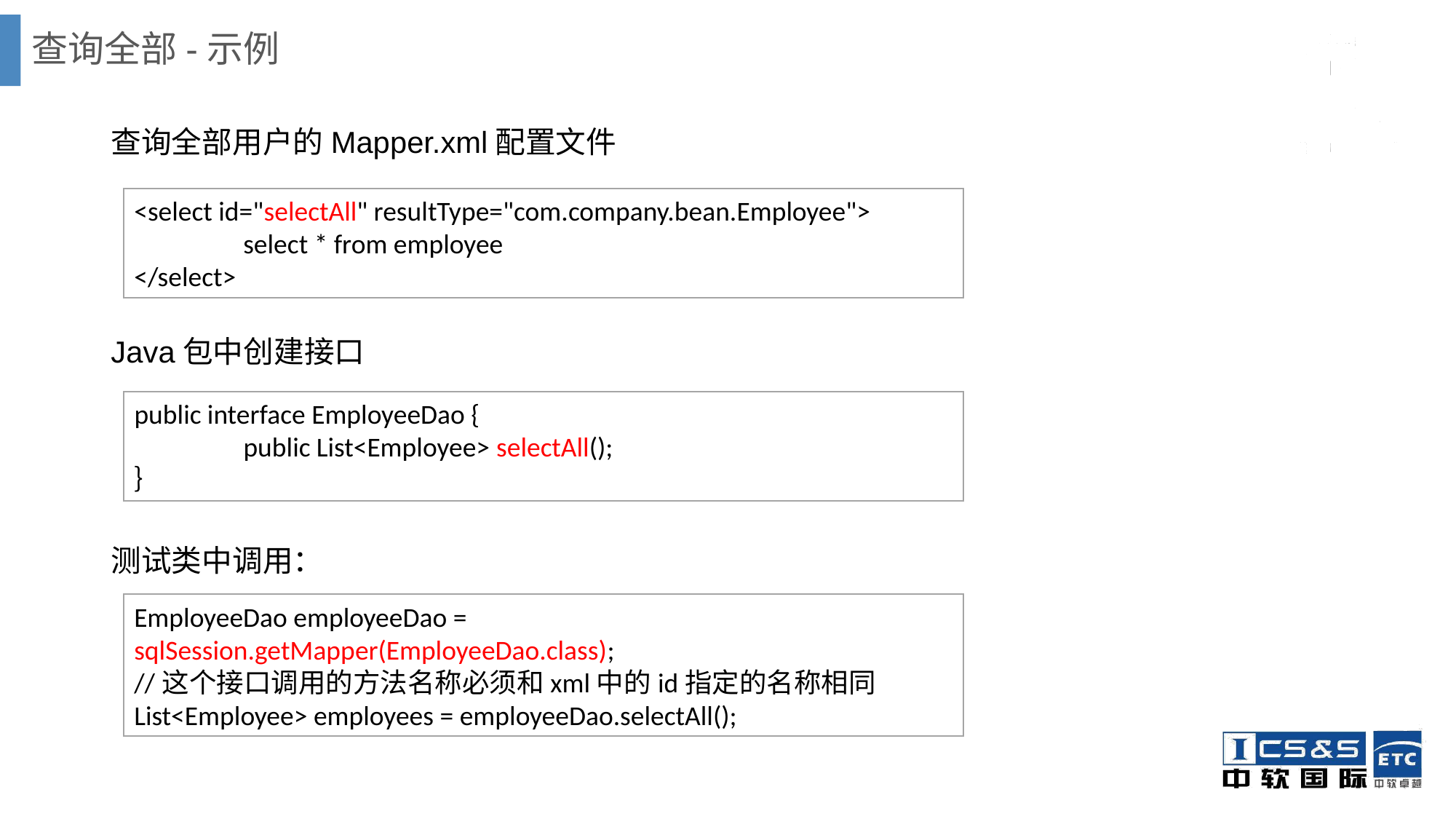

# 查询全部-示例
查询全部用户的Mapper.xml配置文件

Java包中创建接口

测试类中调用：

<select id="selectAll" resultType="com.company.bean.Employee">
	select * from employee
</select>
public interface EmployeeDao {
	public List<Employee> selectAll();
｝
EmployeeDao employeeDao = sqlSession.getMapper(EmployeeDao.class);
//这个接口调用的方法名称必须和xml中的id指定的名称相同
List<Employee> employees = employeeDao.selectAll();